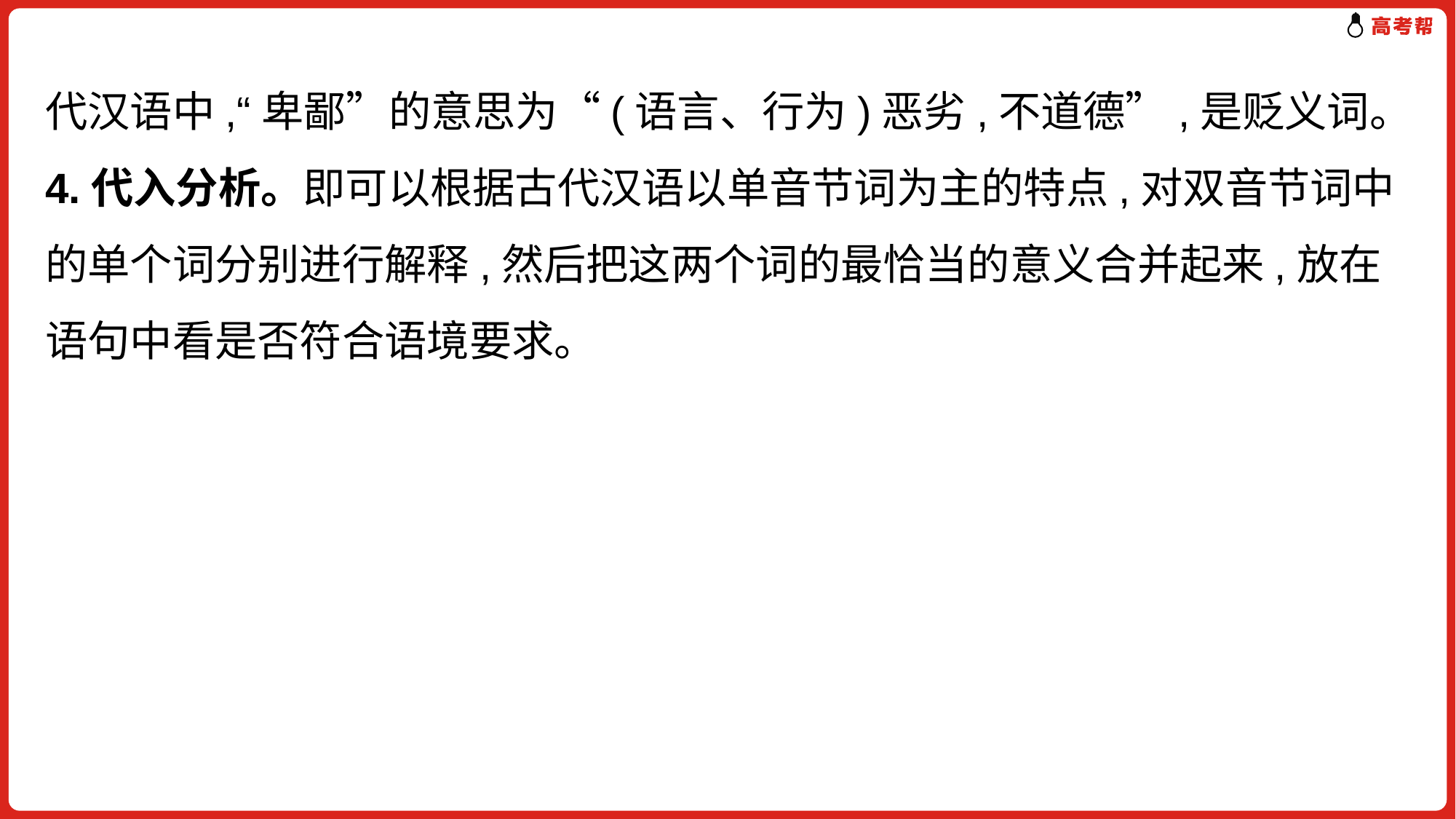

代汉语中,“卑鄙”的意思为“(语言、行为)恶劣,不道德”,是贬义词。
4.代入分析。即可以根据古代汉语以单音节词为主的特点,对双音节词中的单个词分别进行解释,然后把这两个词的最恰当的意义合并起来,放在语句中看是否符合语境要求。